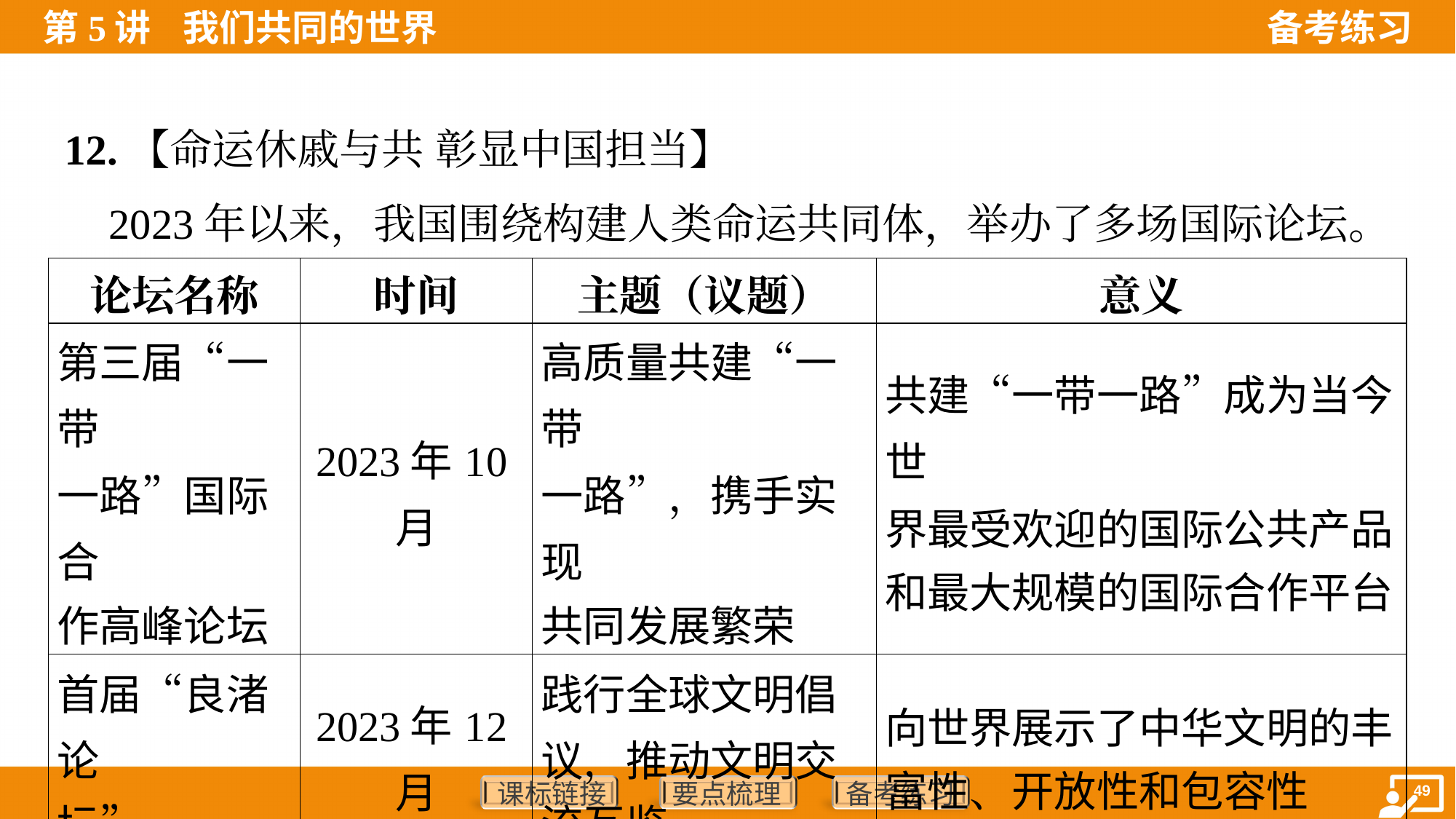

12.【命运休戚与共 彰显中国担当】
    2023年以来，我国围绕构建人类命运共同体，举办了多场国际论坛。
| 论坛名称 | 时间 | 主题（议题） | 意义 |
| --- | --- | --- | --- |
| 第三届“一带 一路”国际合 作高峰论坛 | 2023年10月 | 高质量共建“一带 一路”，携手实现 共同发展繁荣 | 共建“一带一路”成为当今世 界最受欢迎的国际公共产品 和最大规模的国际合作平台 |
| 首届“良渚论 坛” | 2023年12月 | 践行全球文明倡 议，推动文明交 流互鉴 | 向世界展示了中华文明的丰 富性、开放性和包容性 |